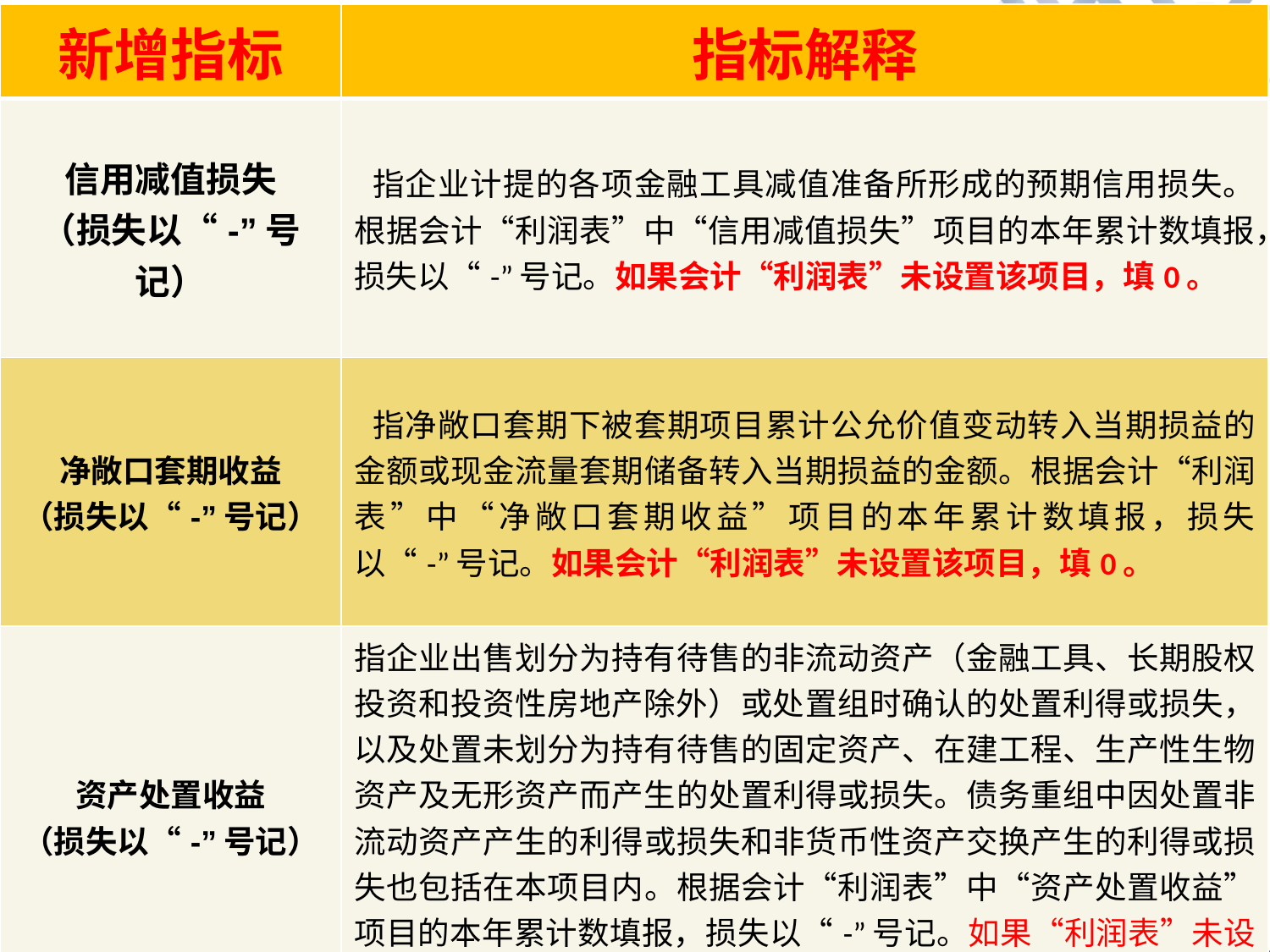

| 新增指标 | 指标解释 |
| --- | --- |
| 信用减值损失 （损失以“-”号记） | 指企业计提的各项金融工具减值准备所形成的预期信用损失。根据会计“利润表”中“信用减值损失”项目的本年累计数填报，损失以“-”号记。如果会计“利润表”未设置该项目，填0。 |
| 净敞口套期收益 （损失以“-”号记） | 指净敞口套期下被套期项目累计公允价值变动转入当期损益的金额或现金流量套期储备转入当期损益的金额。根据会计“利润表”中“净敞口套期收益”项目的本年累计数填报，损失以“-”号记。如果会计“利润表”未设置该项目，填0。 |
| 资产处置收益 （损失以“-”号记） | 指企业出售划分为持有待售的非流动资产（金融工具、长期股权投资和投资性房地产除外）或处置组时确认的处置利得或损失，以及处置未划分为持有待售的固定资产、在建工程、生产性生物资产及无形资产而产生的处置利得或损失。债务重组中因处置非流动资产产生的利得或损失和非货币性资产交换产生的利得或损失也包括在本项目内。根据会计“利润表”中“资产处置收益”项目的本年累计数填报，损失以“-”号记。如果“利润表”未设置该项目，填0。 |
新增指标及其解释